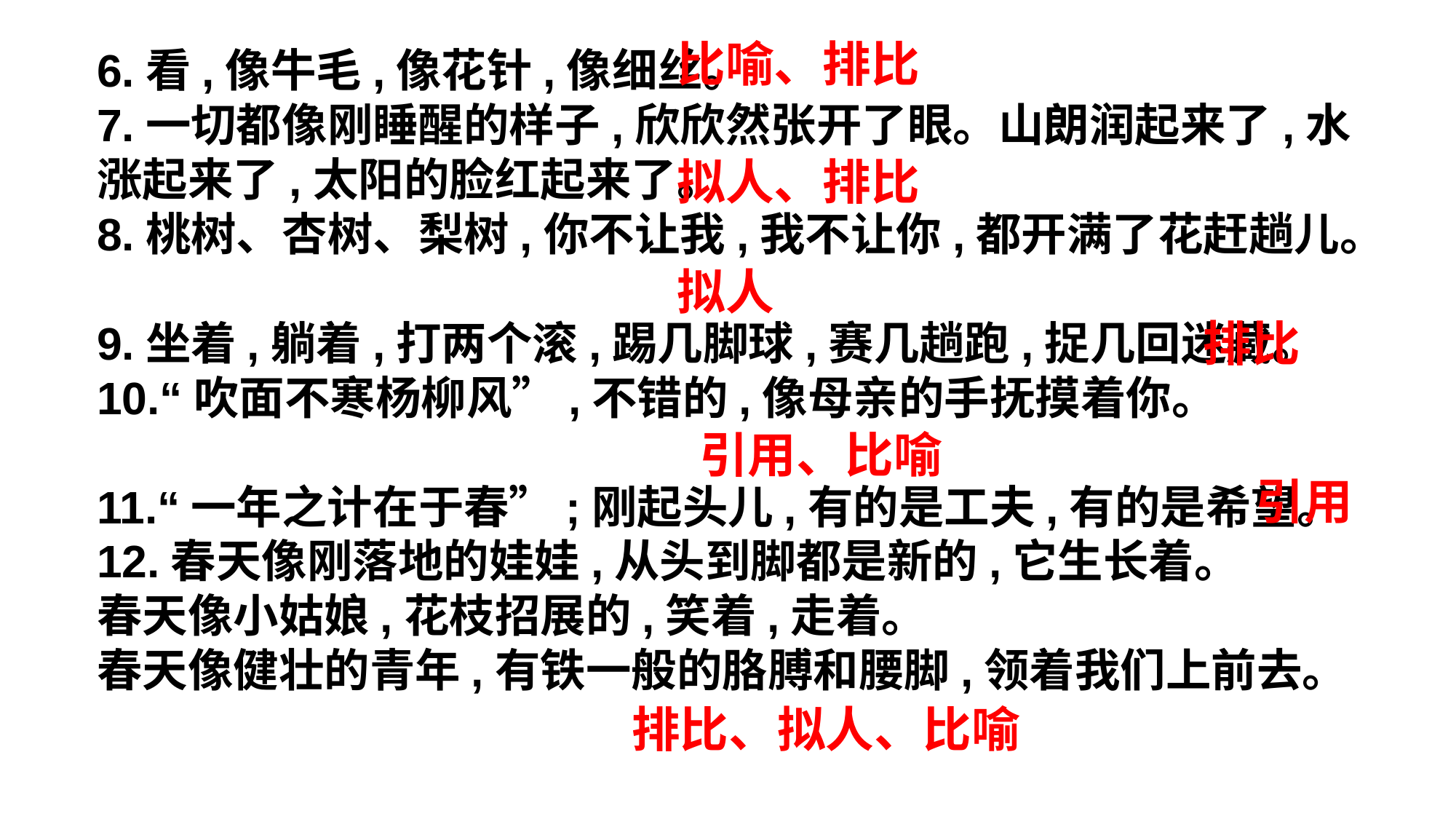

比喻、排比
6.看,像牛毛,像花针,像细丝。
7.一切都像刚睡醒的样子,欣欣然张开了眼。山朗润起来了,水涨起来了,太阳的脸红起来了。
8.桃树、杏树、梨树,你不让我,我不让你,都开满了花赶趟儿。

9.坐着,躺着,打两个滚,踢几脚球,赛几趟跑,捉几回迷藏。
10.“吹面不寒杨柳风”,不错的,像母亲的手抚摸着你。

11.“一年之计在于春”;刚起头儿,有的是工夫,有的是希望。
12.春天像刚落地的娃娃,从头到脚都是新的,它生长着。
春天像小姑娘,花枝招展的,笑着,走着。
春天像健壮的青年,有铁一般的胳膊和腰脚,领着我们上前去。
拟人、排比
拟人
排比
引用、比喻
引用
排比、拟人、比喻